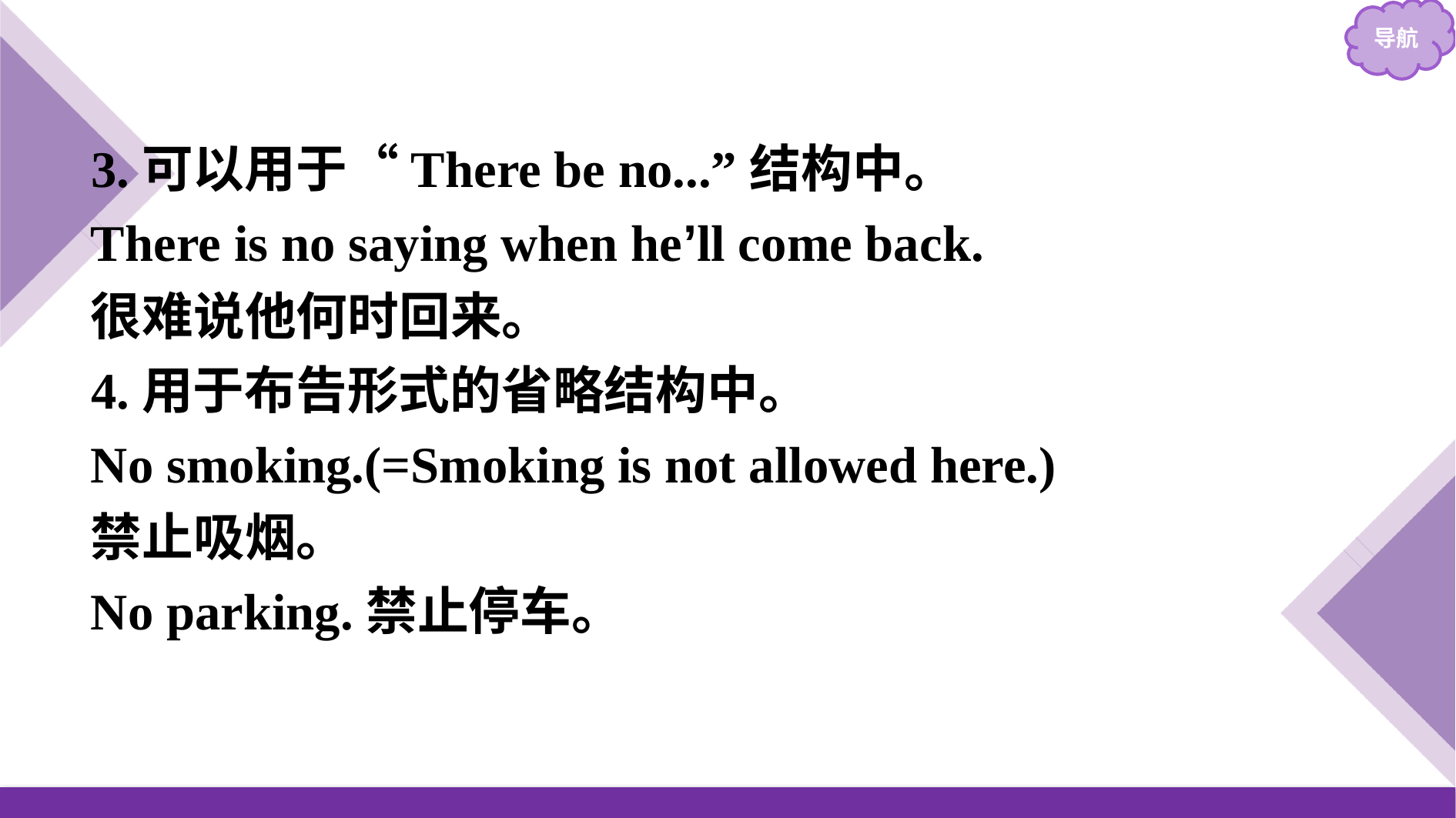

3.可以用于“There be no...”结构中。
There is no saying when he’ll come back.
很难说他何时回来。
4.用于布告形式的省略结构中。
No smoking.(=Smoking is not allowed here.)
禁止吸烟。
No parking.禁止停车。